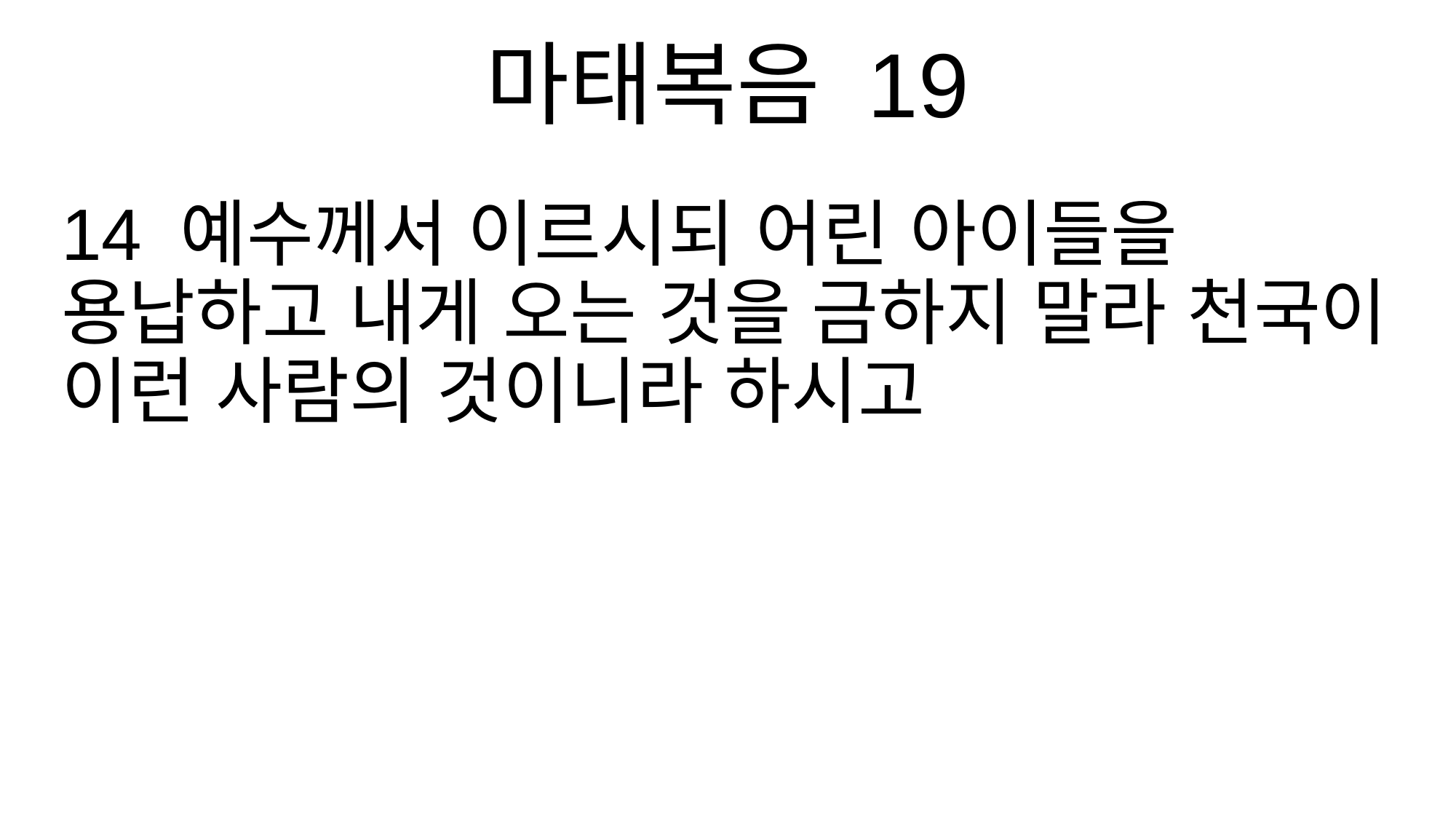

마태복음 19
14 예수께서 이르시되 어린 아이들을 용납하고 내게 오는 것을 금하지 말라 천국이 이런 사람의 것이니라 하시고